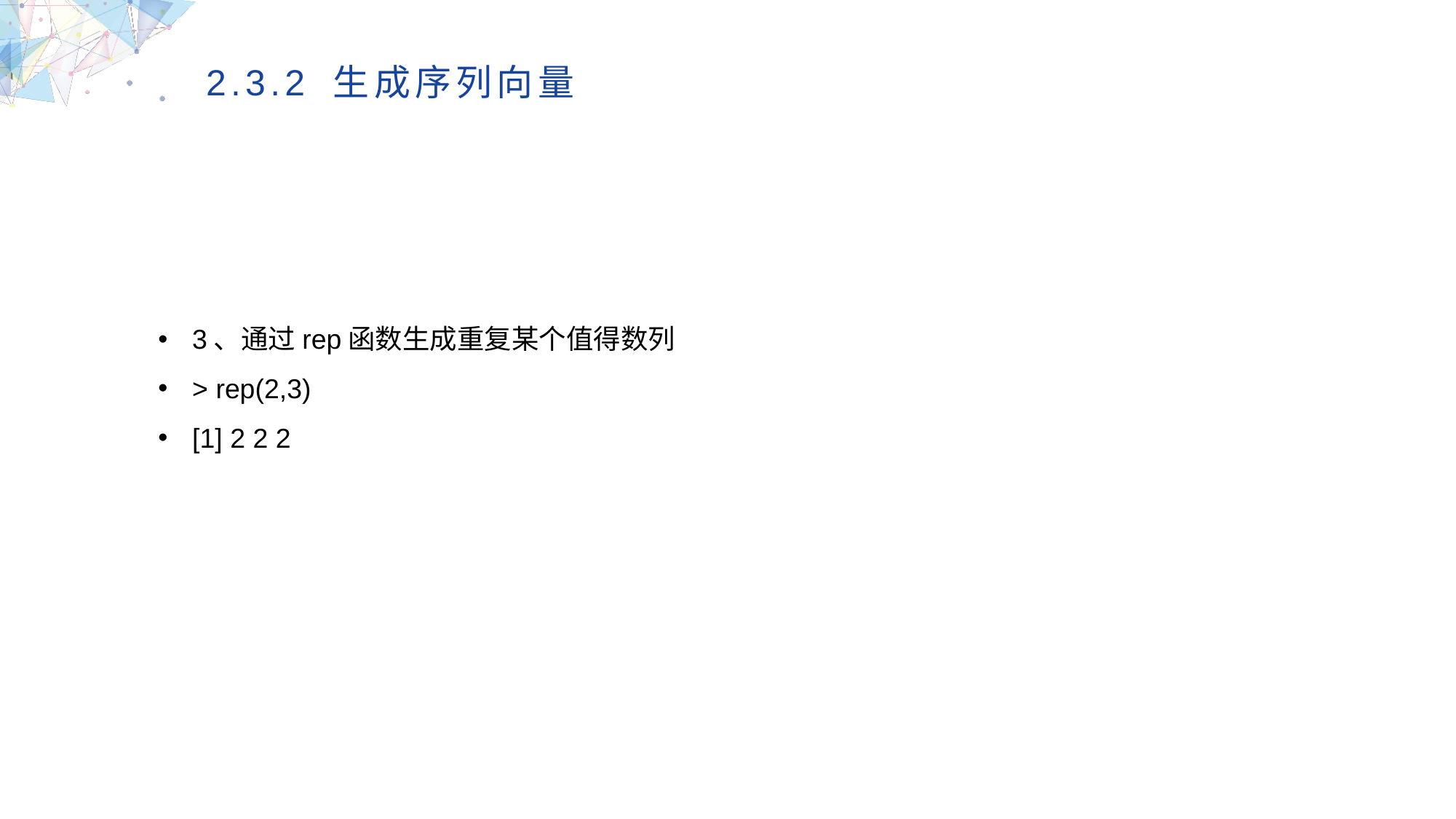

2.3.2 生成序列向量
3、通过rep函数生成重复某个值得数列
> rep(2,3)
[1] 2 2 2

MULTIPURPOSE PRESENTATION TEMPLATE | UNIQUE DESIGN
Welcome Message
Please replace text, click add relevant headline, modify the text content, also can copy your content to this directly. Please replace text, click add relevant headline, modify the text content, also can copy your content to this directly.